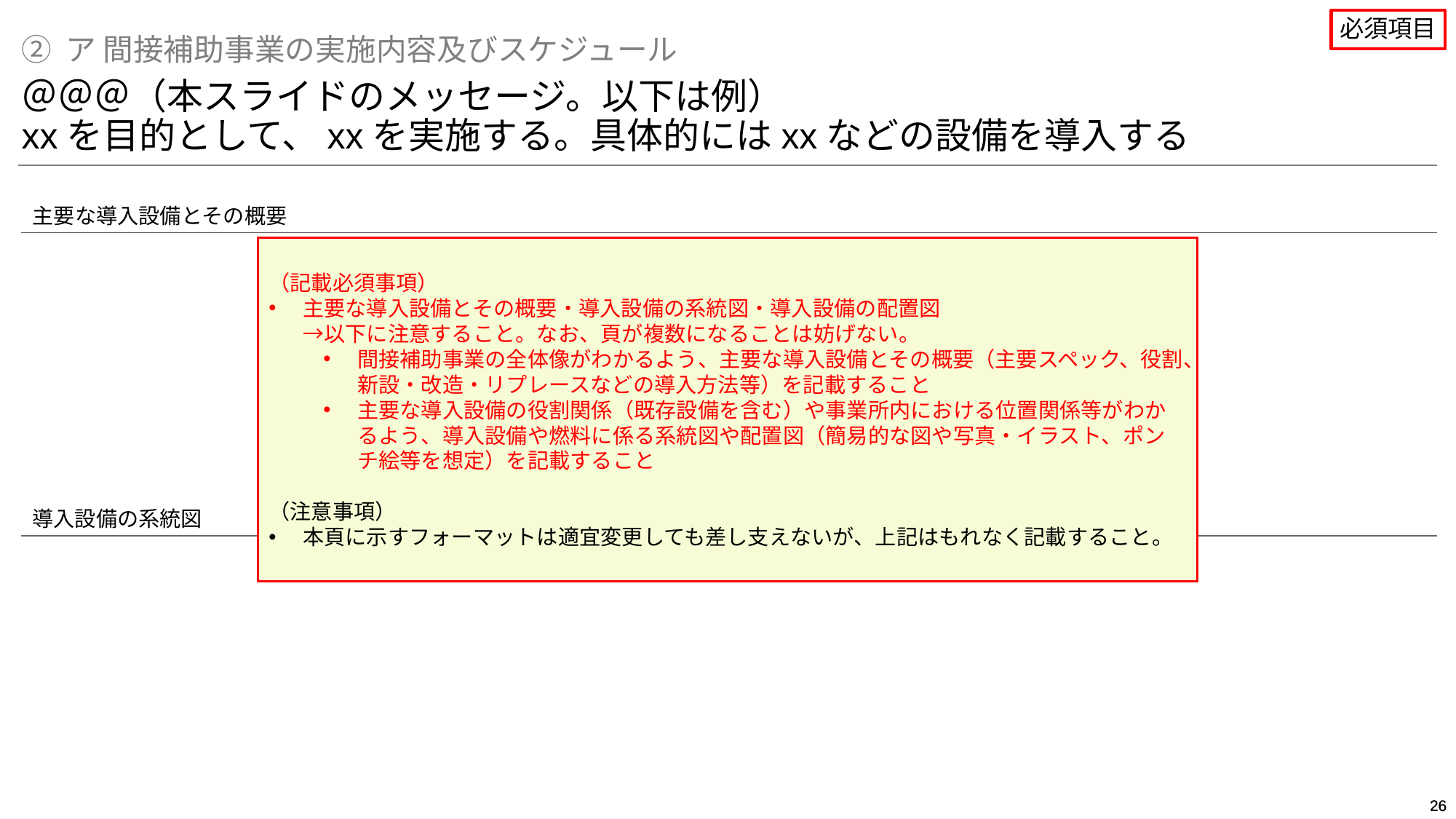

必須項目
② ア 間接補助事業の実施内容及びスケジュール
＠＠＠（本スライドのメッセージ。以下は例）
xxを目的として、xxを実施する。具体的にはxxなどの設備を導入する
主要な導入設備とその概要
（記載必須事項）
主要な導入設備とその概要・導入設備の系統図・導入設備の配置図
→以下に注意すること。なお、頁が複数になることは妨げない。
間接補助事業の全体像がわかるよう、主要な導入設備とその概要（主要スペック、役割、新設・改造・リプレースなどの導入方法等）を記載すること
主要な導入設備の役割関係（既存設備を含む）や事業所内における位置関係等がわかるよう、導入設備や燃料に係る系統図や配置図（簡易的な図や写真・イラスト、ポンチ絵等を想定）を記載すること

（注意事項）
本頁に示すフォーマットは適宜変更しても差し支えないが、上記はもれなく記載すること。
導入設備の系統図
導入設備の配置図